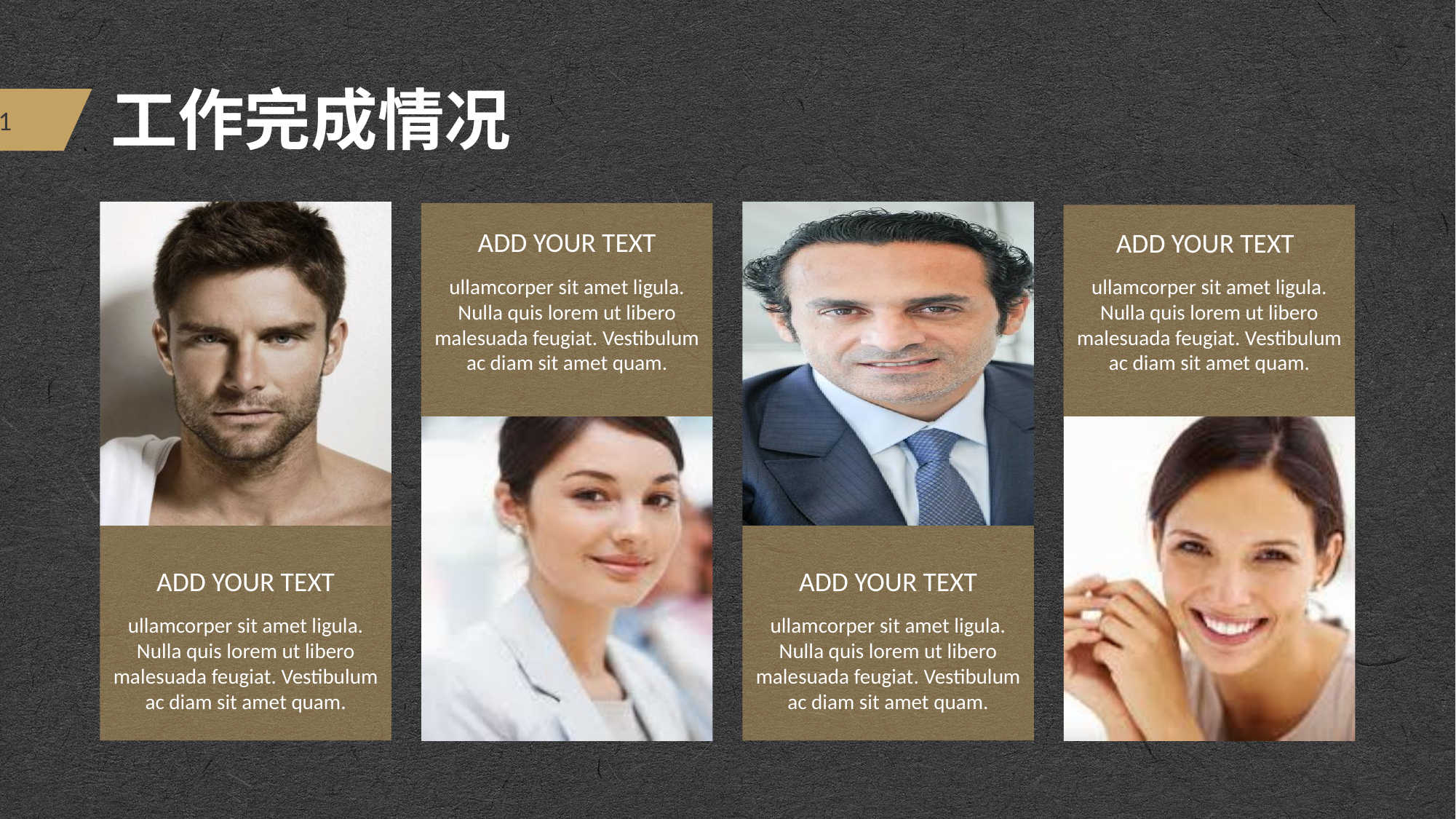

# 工作完成情况

ADD YOUR TEXT
ADD YOUR TEXT
ullamcorper sit amet ligula. Nulla quis lorem ut libero malesuada feugiat. Vestibulum ac diam sit amet quam.
ullamcorper sit amet ligula. Nulla quis lorem ut libero malesuada feugiat. Vestibulum ac diam sit amet quam.

ADD YOUR TEXT
ADD YOUR TEXT
ullamcorper sit amet ligula. Nulla quis lorem ut libero malesuada feugiat. Vestibulum ac diam sit amet quam.
ullamcorper sit amet ligula. Nulla quis lorem ut libero malesuada feugiat. Vestibulum ac diam sit amet quam.